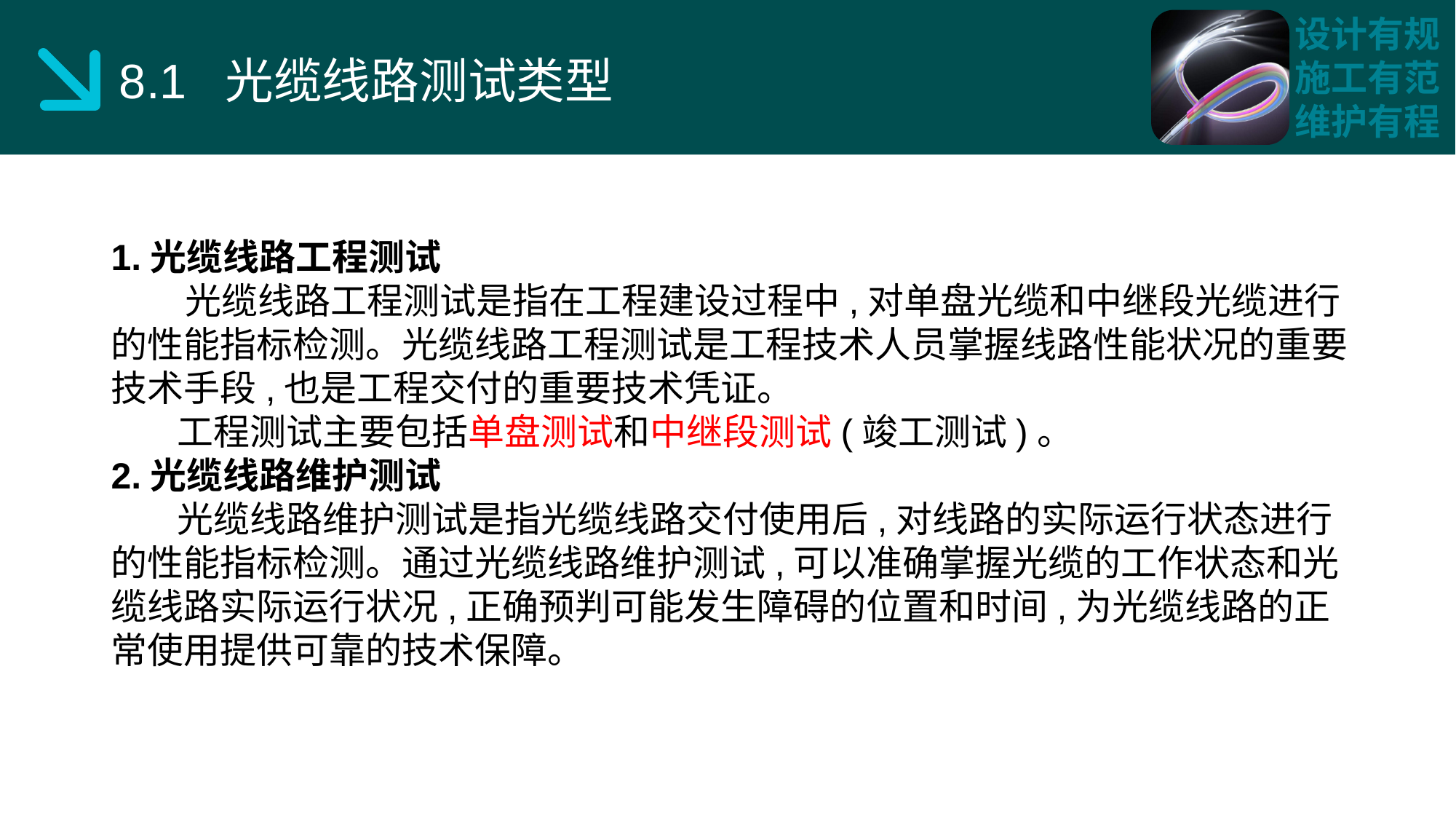

8.1  光缆线路测试类型

1.光缆线路工程测试
        光缆线路工程测试是指在工程建设过程中,对单盘光缆和中继段光缆进行的性能指标检测。光缆线路工程测试是工程技术人员掌握线路性能状况的重要技术手段,也是工程交付的重要技术凭证。
       工程测试主要包括单盘测试和中继段测试(竣工测试)。
2.光缆线路维护测试
       光缆线路维护测试是指光缆线路交付使用后,对线路的实际运行状态进行的性能指标检测。通过光缆线路维护测试,可以准确掌握光缆的工作状态和光缆线路实际运行状况,正确预判可能发生障碍的位置和时间,为光缆线路的正常使用提供可靠的技术保障。